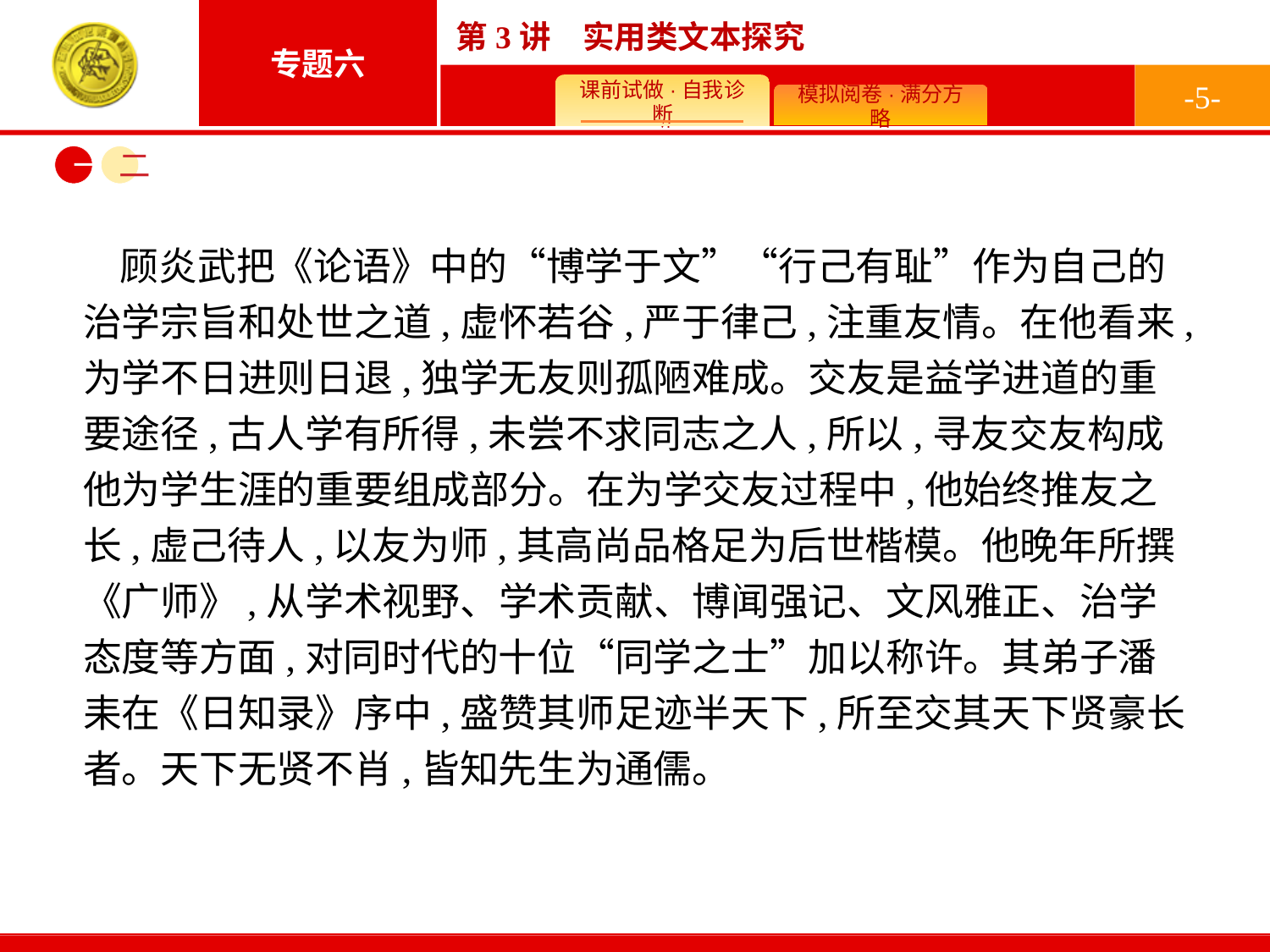

-5-
一
二
顾炎武把《论语》中的“博学于文”“行己有耻”作为自己的治学宗旨和处世之道,虚怀若谷,严于律己,注重友情。在他看来,为学不日进则日退,独学无友则孤陋难成。交友是益学进道的重要途径,古人学有所得,未尝不求同志之人,所以,寻友交友构成他为学生涯的重要组成部分。在为学交友过程中,他始终推友之长,虚己待人,以友为师,其高尚品格足为后世楷模。他晚年所撰《广师》,从学术视野、学术贡献、博闻强记、文风雅正、治学态度等方面,对同时代的十位“同学之士”加以称许。其弟子潘耒在《日知录》序中,盛赞其师足迹半天下,所至交其天下贤豪长者。天下无贤不肖,皆知先生为通儒。